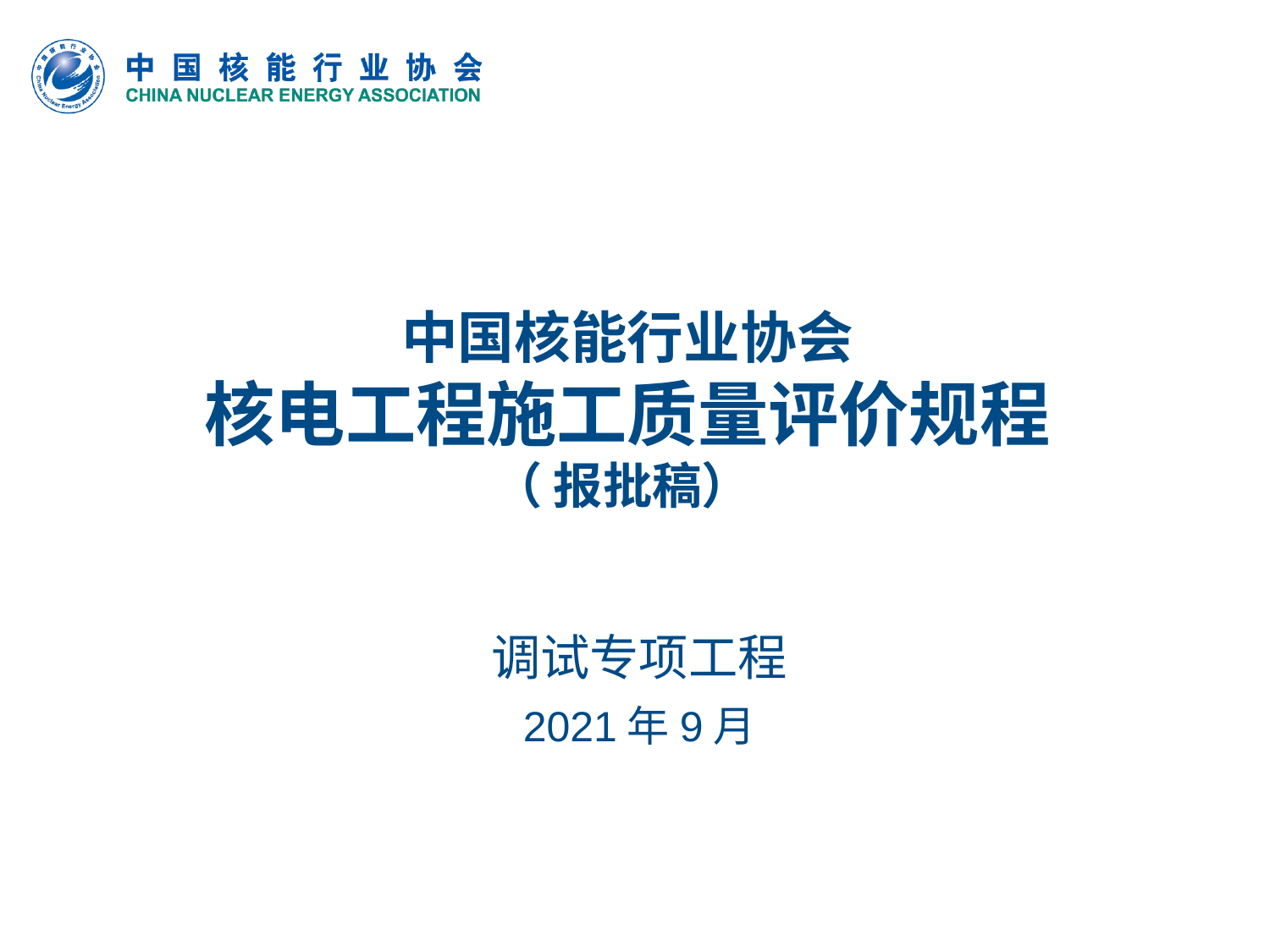

# 中国核能行业协会 核电工程施工质量评价规程 （ 报批稿）

调试专项工程
2021年9月